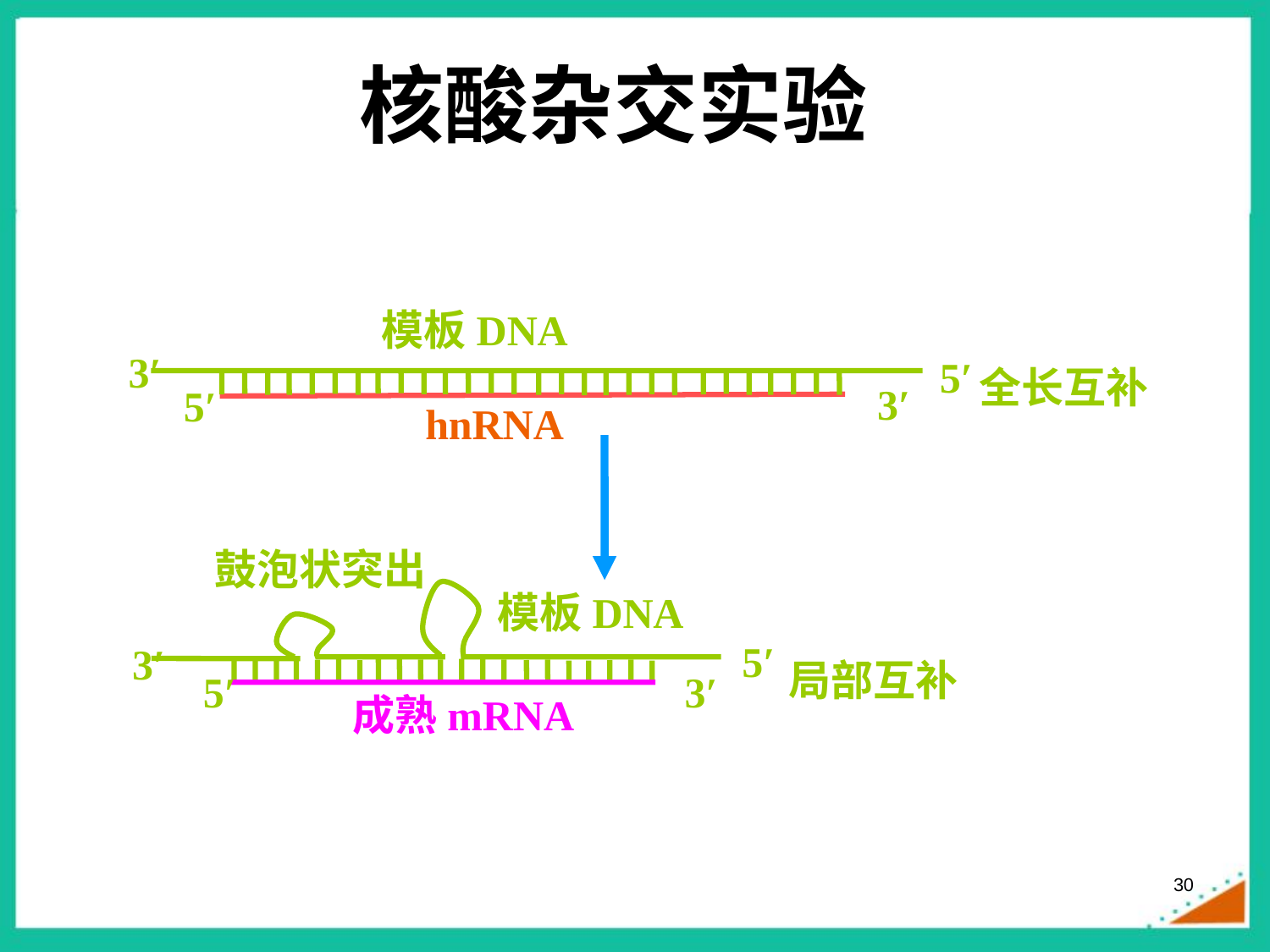

# 核酸杂交实验
模板DNA
3′
5′
全长互补

3′

5′
hnRNA

鼓泡状突出

模板DNA
5′
3′
局部互补

3′

5′

成熟mRNA
30